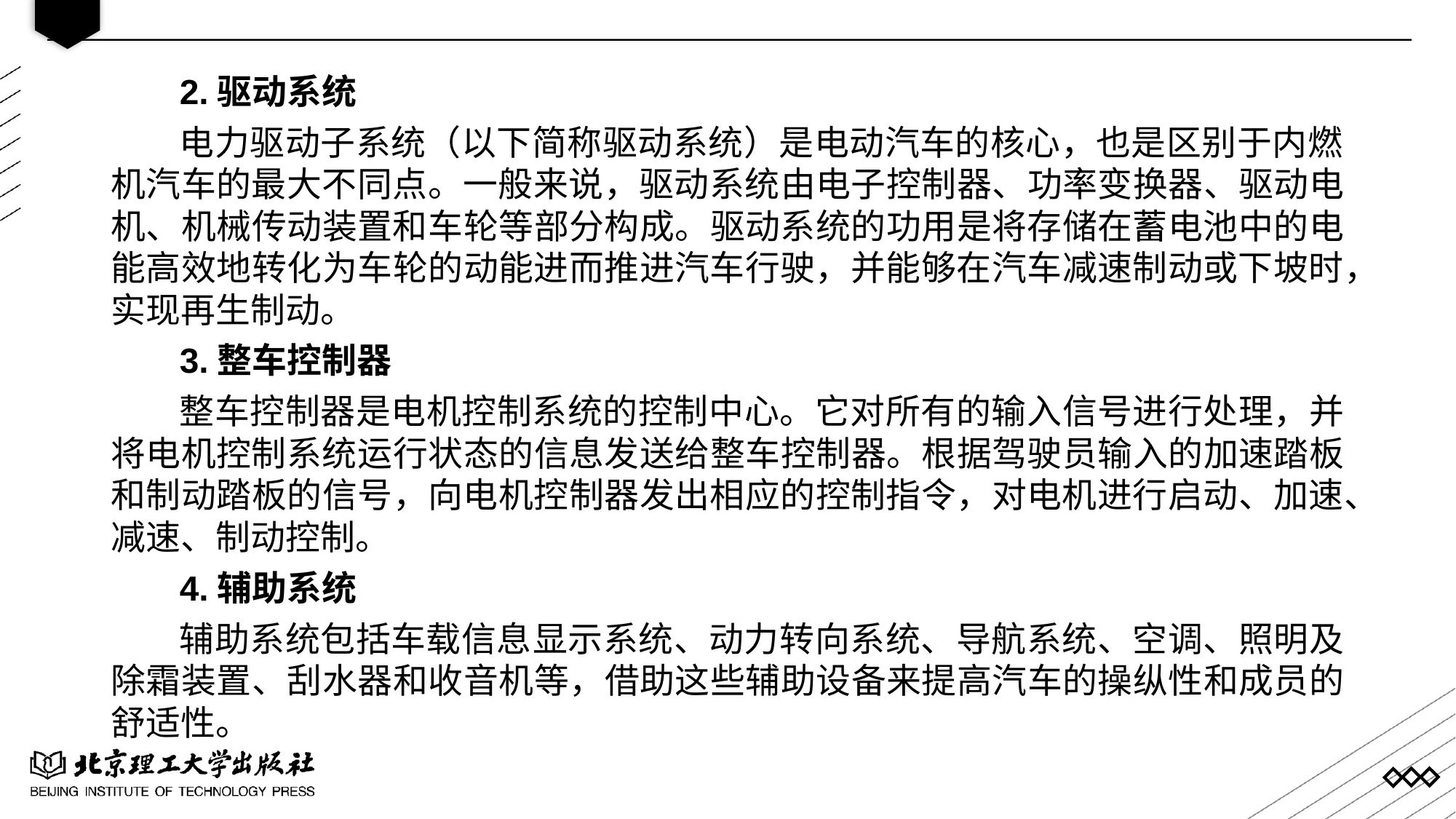

2.驱动系统
电力驱动子系统（以下简称驱动系统）是电动汽车的核心，也是区别于内燃机汽车的最大不同点。一般来说，驱动系统由电子控制器、功率变换器、驱动电机、机械传动装置和车轮等部分构成。驱动系统的功用是将存储在蓄电池中的电能高效地转化为车轮的动能进而推进汽车行驶，并能够在汽车减速制动或下坡时，实现再生制动。
3.整车控制器
整车控制器是电机控制系统的控制中心。它对所有的输入信号进行处理，并将电机控制系统运行状态的信息发送给整车控制器。根据驾驶员输入的加速踏板和制动踏板的信号，向电机控制器发出相应的控制指令，对电机进行启动、加速、减速、制动控制。
4.辅助系统
辅助系统包括车载信息显示系统、动力转向系统、导航系统、空调、照明及除霜装置、刮水器和收音机等，借助这些辅助设备来提高汽车的操纵性和成员的舒适性。